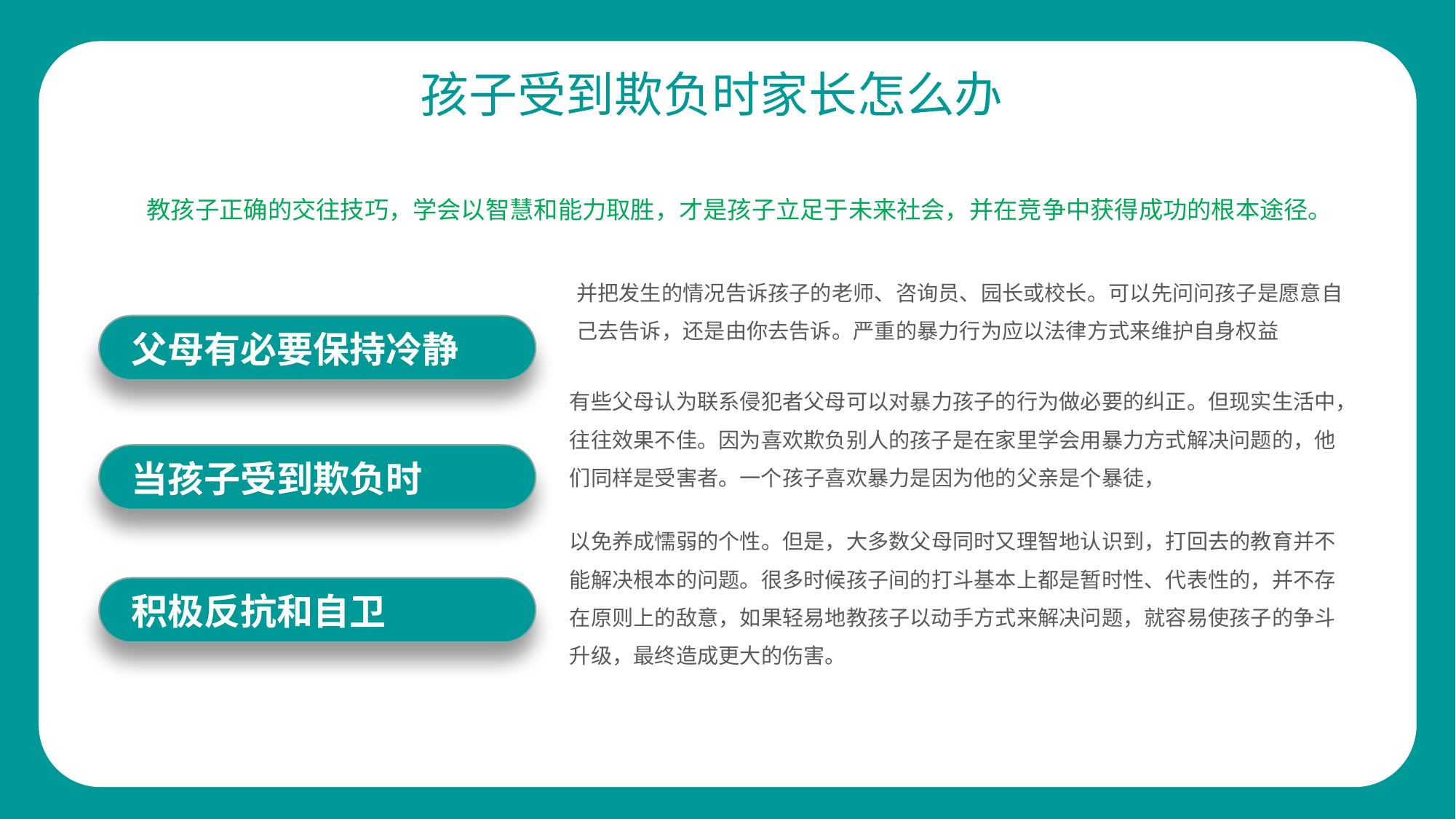

孩子受到欺负时家长怎么办
教孩子正确的交往技巧，学会以智慧和能力取胜，才是孩子立足于未来社会，并在竞争中获得成功的根本途径。
并把发生的情况告诉孩子的老师、咨询员、园长或校长。可以先问问孩子是愿意自己去告诉，还是由你去告诉。严重的暴力行为应以法律方式来维护自身权益

父母有必要保持冷静
有些父母认为联系侵犯者父母可以对暴力孩子的行为做必要的纠正。但现实生活中，往往效果不佳。因为喜欢欺负别人的孩子是在家里学会用暴力方式解决问题的，他们同样是受害者。一个孩子喜欢暴力是因为他的父亲是个暴徒，

当孩子受到欺负时
以免养成懦弱的个性。但是，大多数父母同时又理智地认识到，打回去的教育并不能解决根本的问题。很多时候孩子间的打斗基本上都是暂时性、代表性的，并不存在原则上的敌意，如果轻易地教孩子以动手方式来解决问题，就容易使孩子的争斗升级，最终造成更大的伤害。

积极反抗和自卫